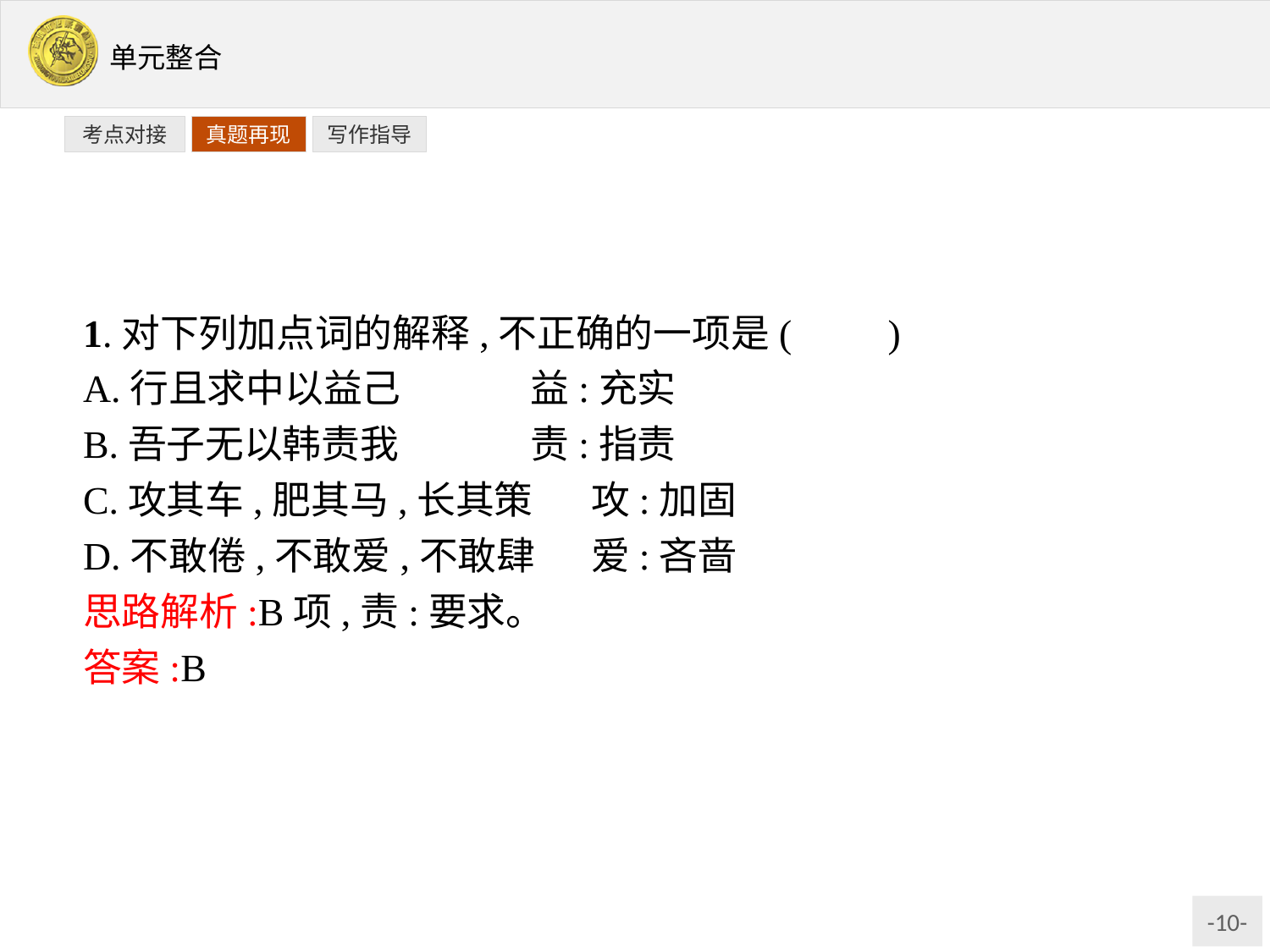

写作指导
考点对接
真题再现
1.对下列加点词的解释,不正确的一项是(　　)
A.行且求中以益己　　	益:充实
B.吾子无以韩责我		责:指责
C.攻其车,肥其马,长其策	攻:加固
D.不敢倦,不敢爱,不敢肆	爱:吝啬
思路解析:B项,责:要求。
答案:B